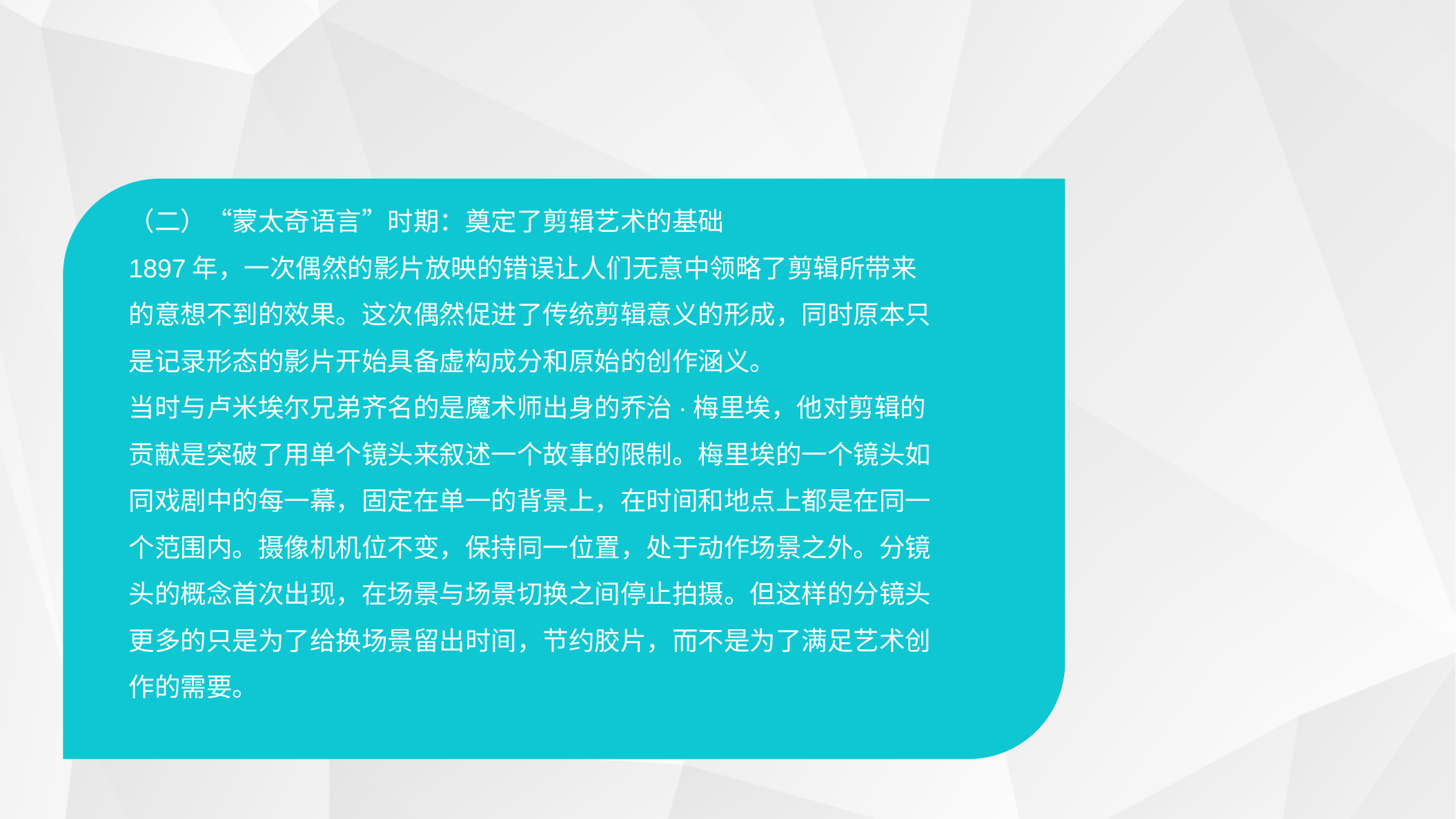

（二）“蒙太奇语言”时期：奠定了剪辑艺术的基础
1897年，一次偶然的影片放映的错误让人们无意中领略了剪辑所带来的意想不到的效果。这次偶然促进了传统剪辑意义的形成，同时原本只是记录形态的影片开始具备虚构成分和原始的创作涵义。
当时与卢米埃尔兄弟齐名的是魔术师出身的乔治·梅里埃，他对剪辑的贡献是突破了用单个镜头来叙述一个故事的限制。梅里埃的一个镜头如同戏剧中的每一幕，固定在单一的背景上，在时间和地点上都是在同一个范围内。摄像机机位不变，保持同一位置，处于动作场景之外。分镜头的概念首次出现，在场景与场景切换之间停止拍摄。但这样的分镜头更多的只是为了给换场景留出时间，节约胶片，而不是为了满足艺术创作的需要。